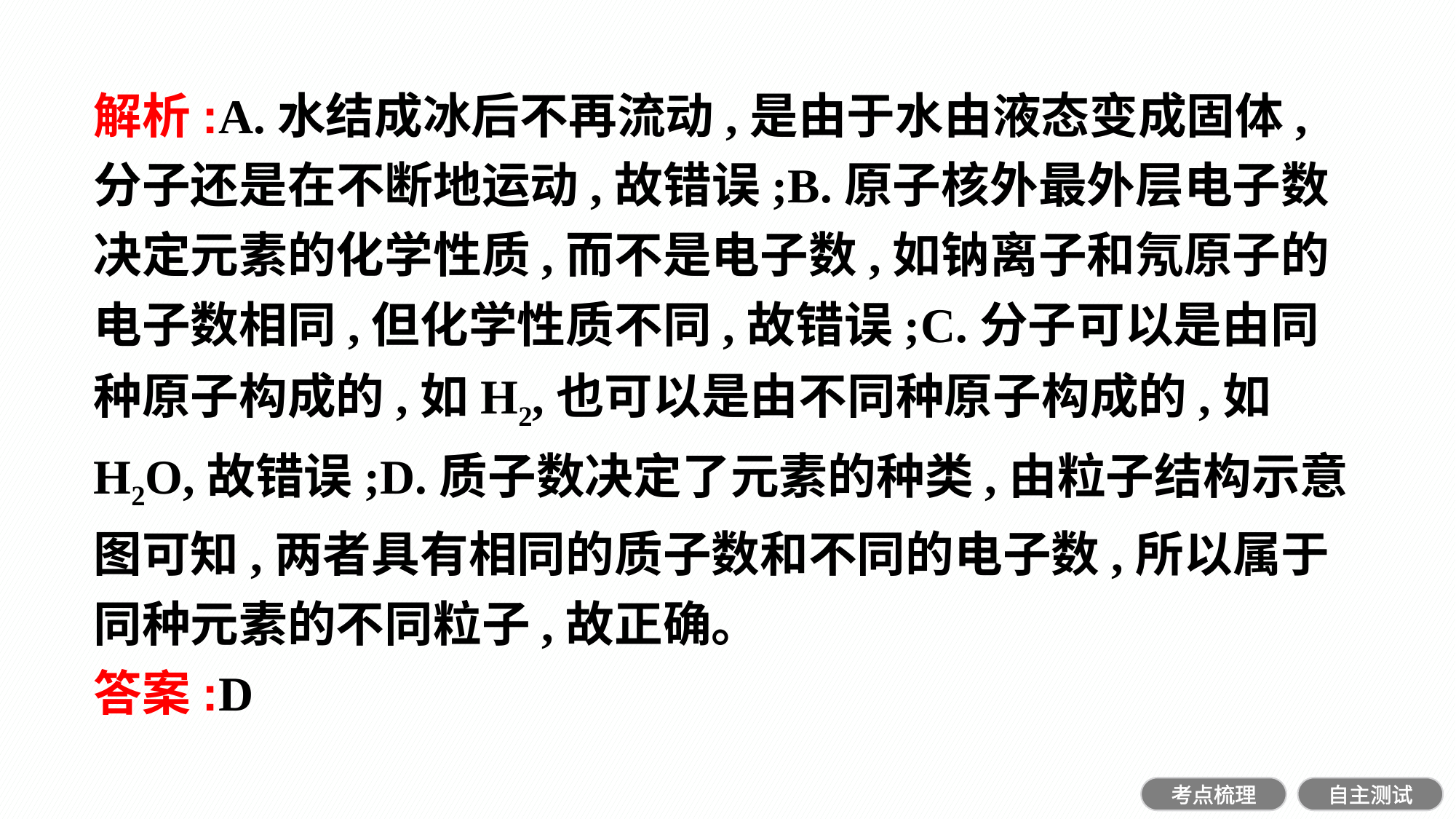

解析:A.水结成冰后不再流动,是由于水由液态变成固体,分子还是在不断地运动,故错误;B.原子核外最外层电子数决定元素的化学性质,而不是电子数,如钠离子和氖原子的电子数相同,但化学性质不同,故错误;C.分子可以是由同种原子构成的,如H2,也可以是由不同种原子构成的,如H2O,故错误;D.质子数决定了元素的种类,由粒子结构示意图可知,两者具有相同的质子数和不同的电子数,所以属于同种元素的不同粒子,故正确。
答案:D